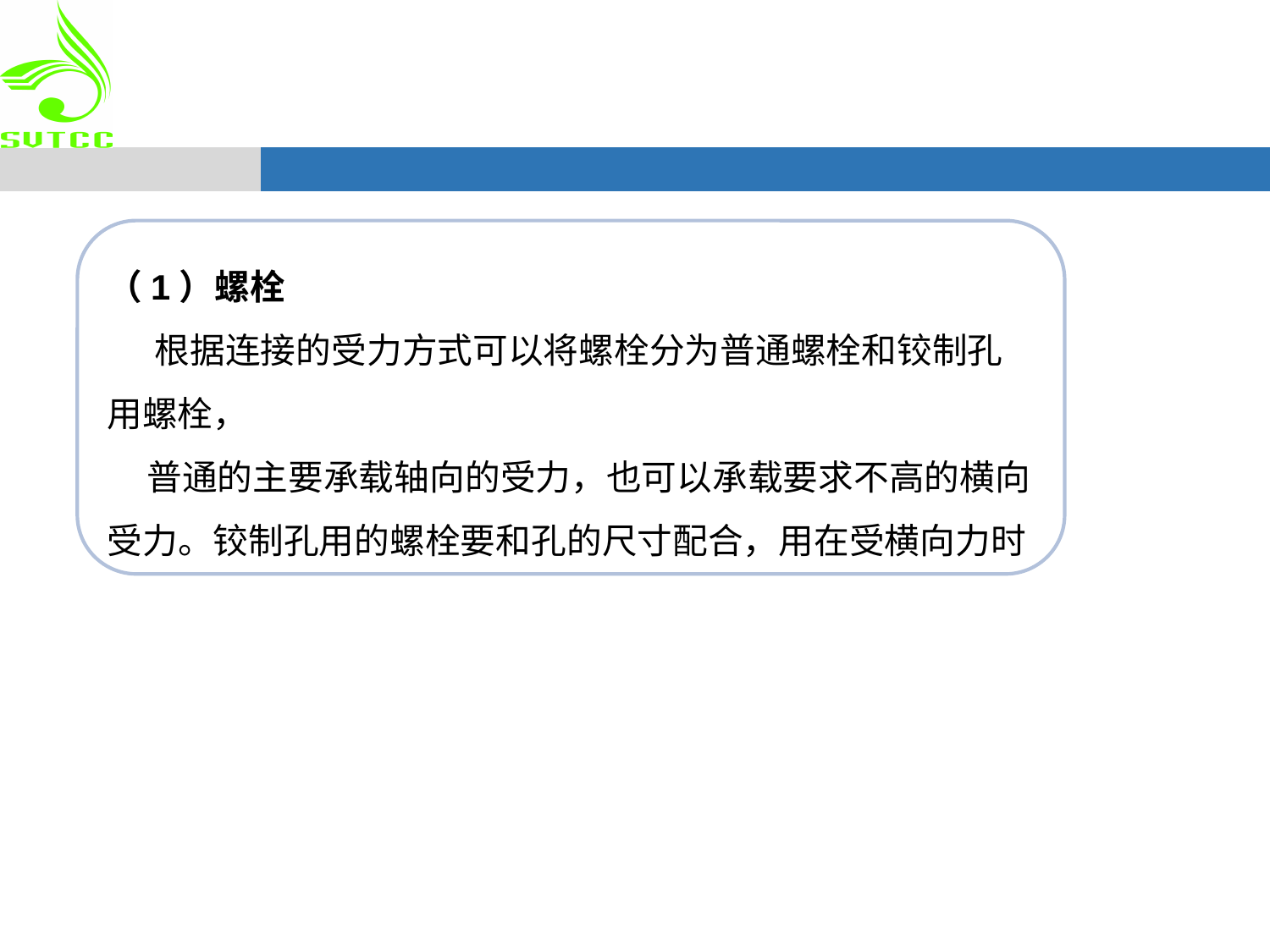

（1）螺栓
     根据连接的受力方式可以将螺栓分为普通螺栓和铰制孔用螺栓，
    普通的主要承载轴向的受力，也可以承载要求不高的横向受力。铰制孔用的螺栓要和孔的尺寸配合，用在受横向力时